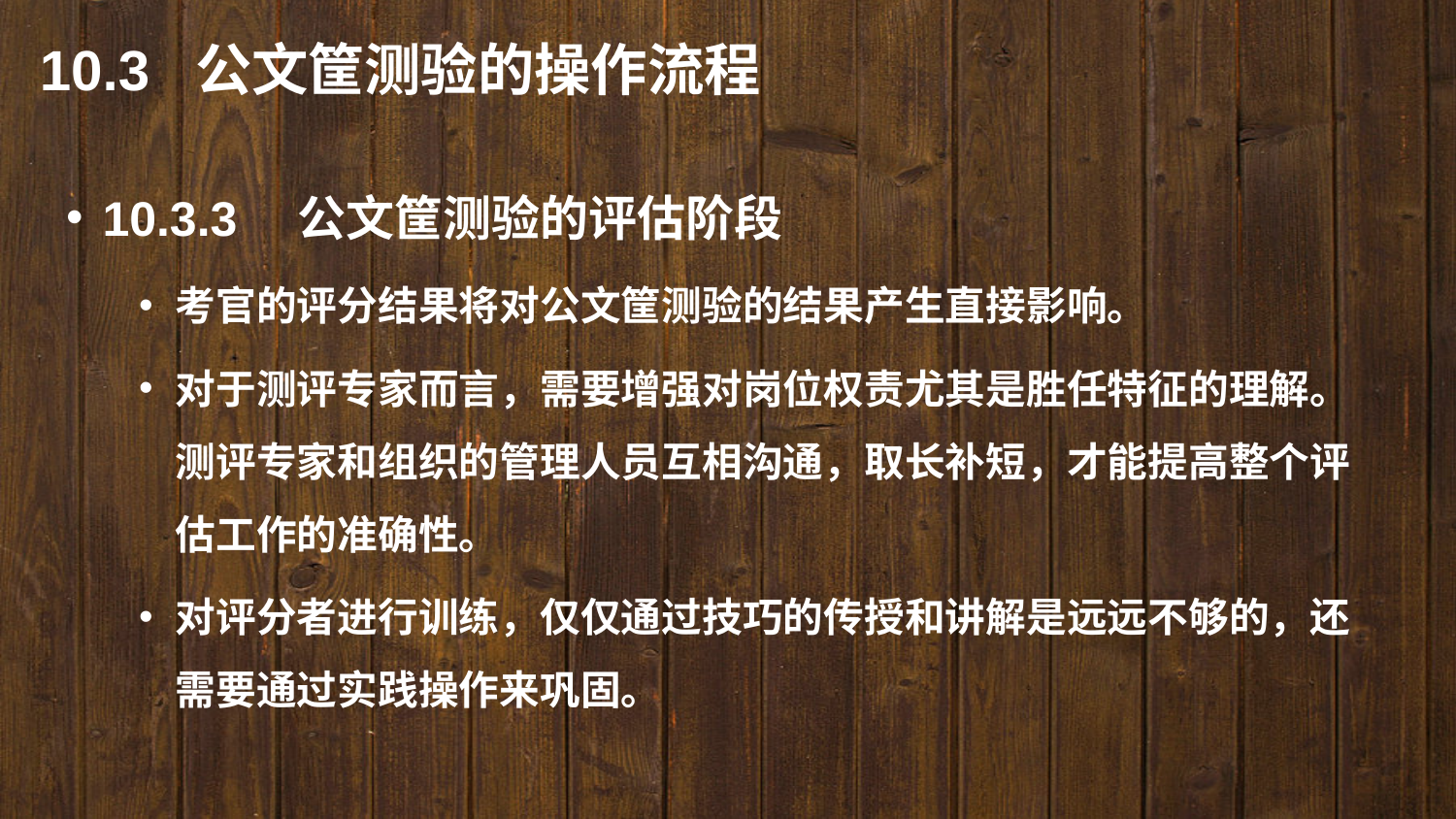

10.3  公文筐测验的操作流程
10.3.3　公文筐测验的评估阶段
考官的评分结果将对公文筐测验的结果产生直接影响。
对于测评专家而言，需要增强对岗位权责尤其是胜任特征的理解。测评专家和组织的管理人员互相沟通，取长补短，才能提高整个评估工作的准确性。
对评分者进行训练，仅仅通过技巧的传授和讲解是远远不够的，还需要通过实践操作来巩固。